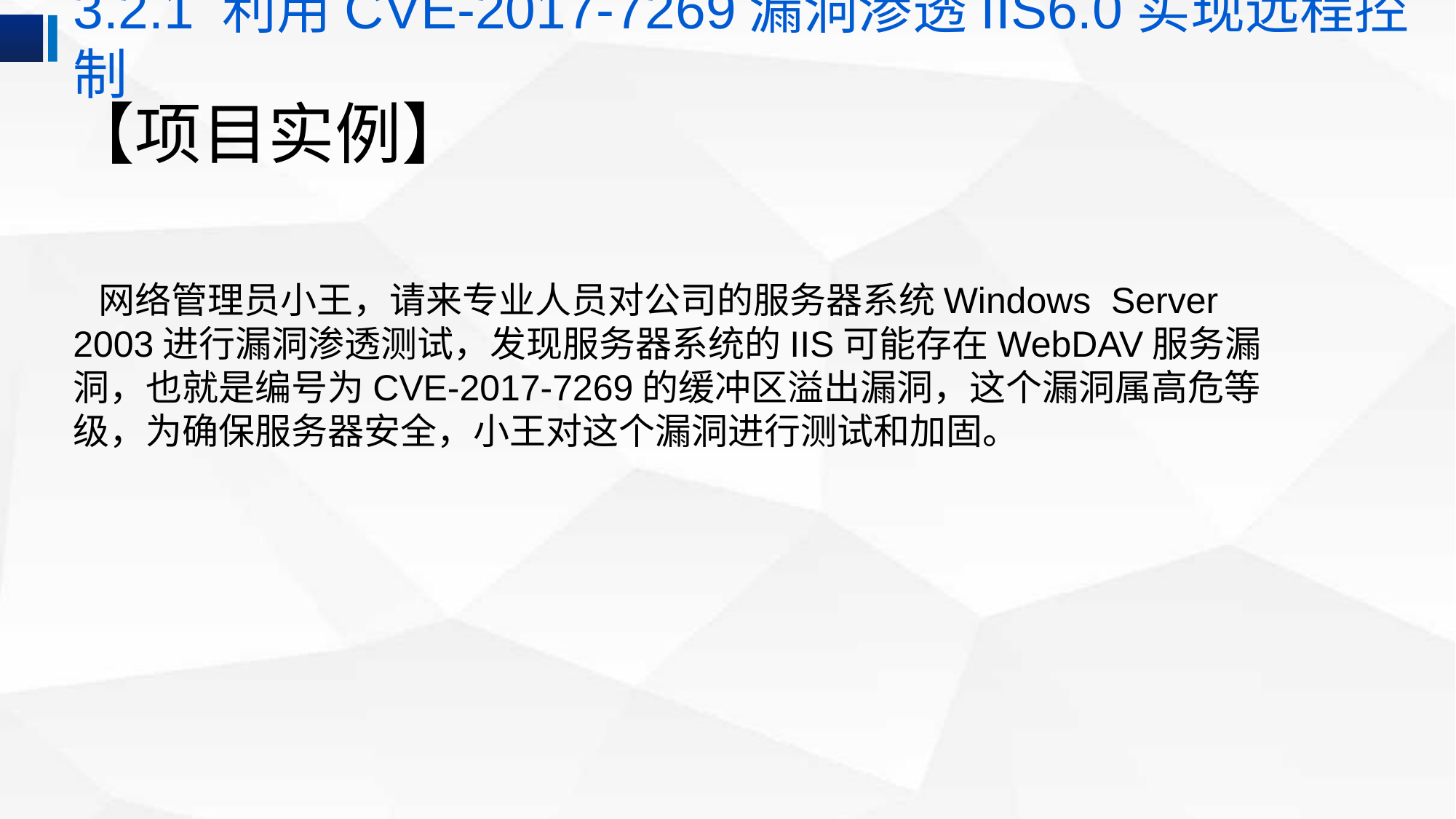

3.2.1 利用CVE-2017-7269漏洞渗透IIS6.0实现远程控制

# 【项目实例】
  网络管理员小王，请来专业人员对公司的服务器系统Windows  Server 2003进行漏洞渗透测试，发现服务器系统的IIS可能存在WebDAV服务漏洞，也就是编号为CVE-2017-7269的缓冲区溢出漏洞，这个漏洞属高危等级，为确保服务器安全，小王对这个漏洞进行测试和加固。